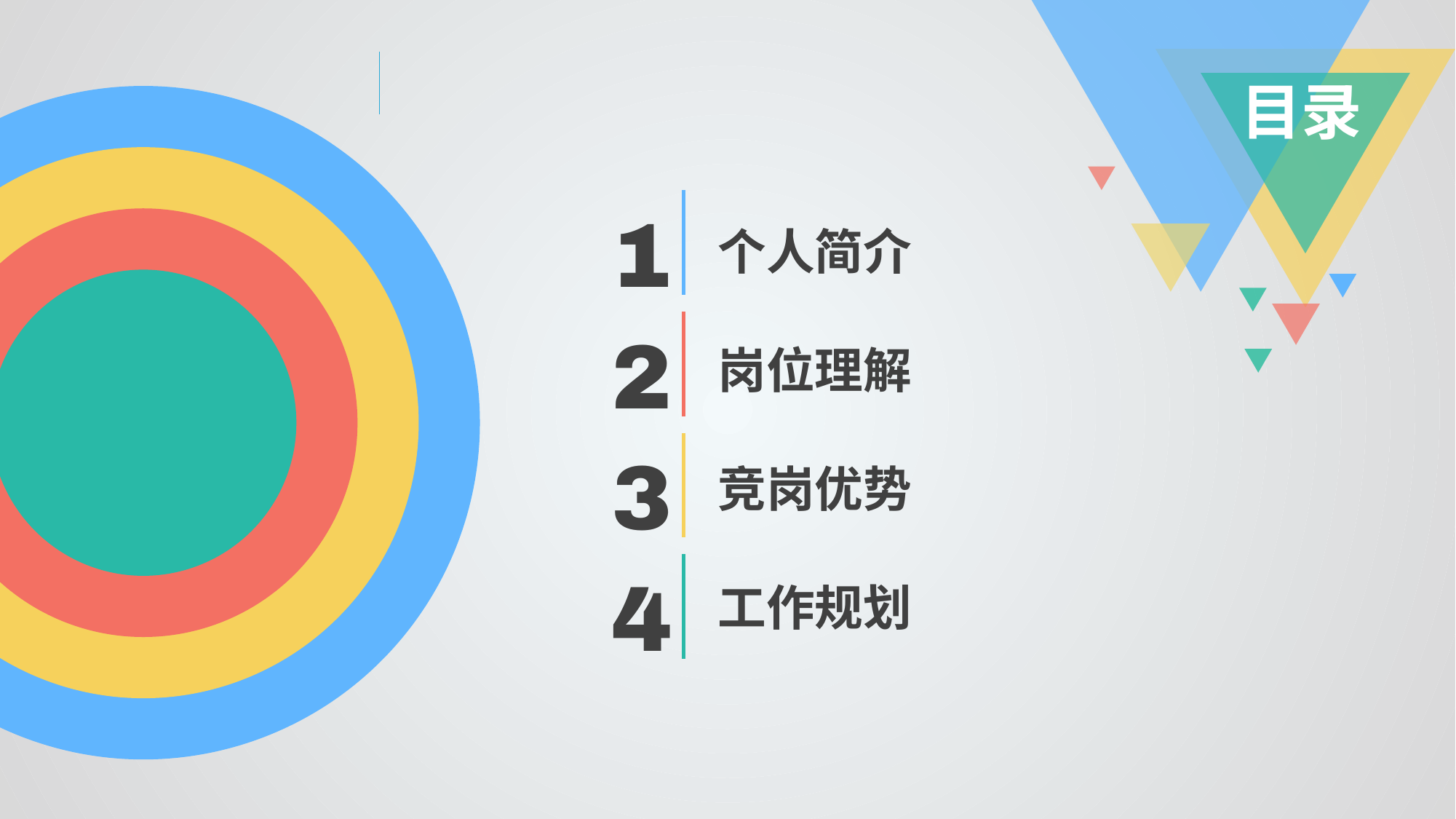

目录

1
个人简介

2
岗位理解
3
竞岗优势
4
工作规划